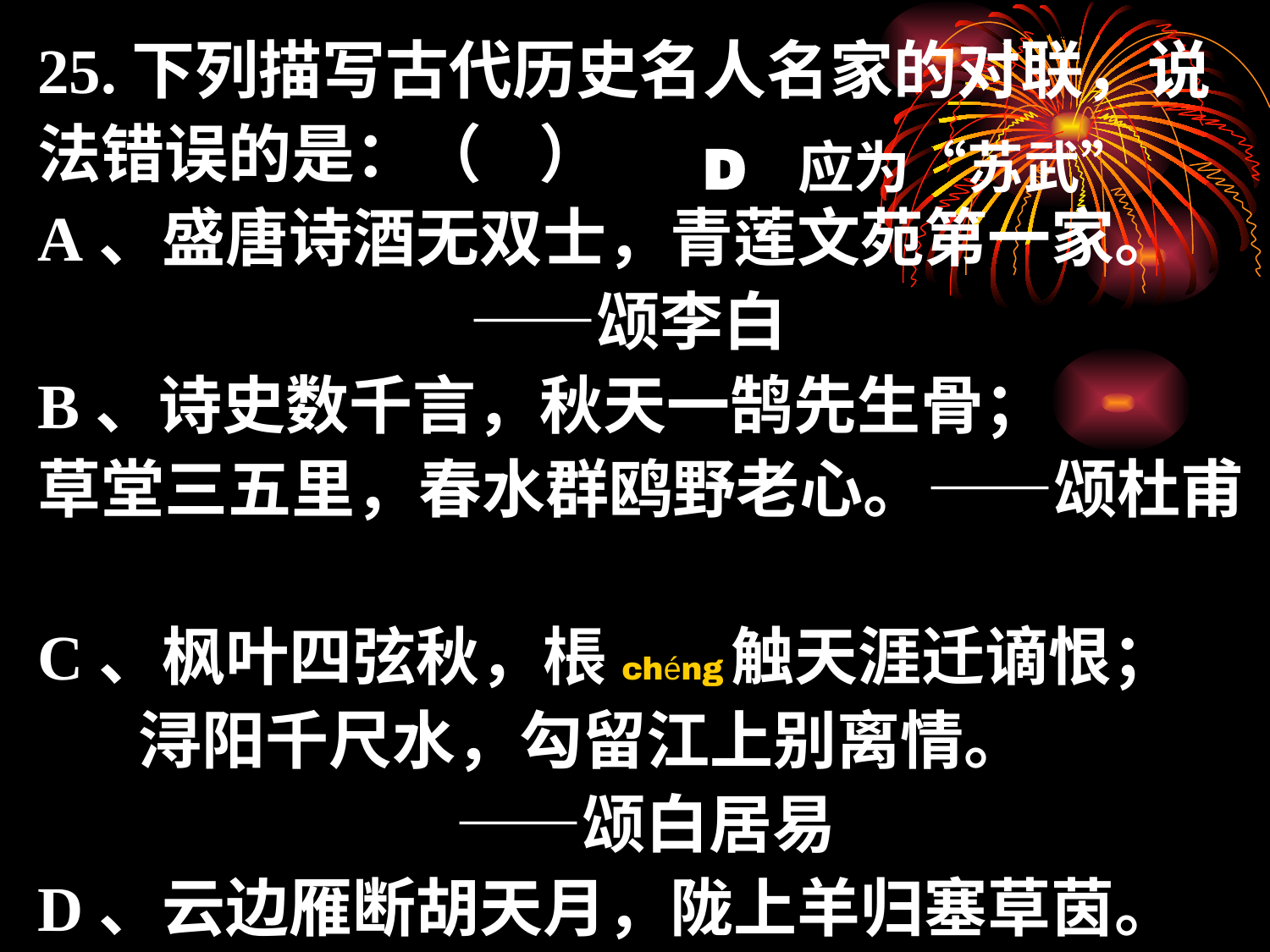

25.下列描写古代历史名人名家的对联，说法错误的是：（    ）
A、盛唐诗酒无双士，青莲文苑第一家。
                              ——颂李白
B、诗史数千言，秋天一鹄先生骨；
草堂三五里，春水群鸥野老心。——颂杜甫
C、枫叶四弦秋，棖chéng触天涯迁谪恨；
       浔阳千尺水，勾留江上别离情。
                             ——颂白居易
D、云边雁断胡天月，陇上羊归塞草茵。
                            ——颂王昭君
D  应为“苏武”